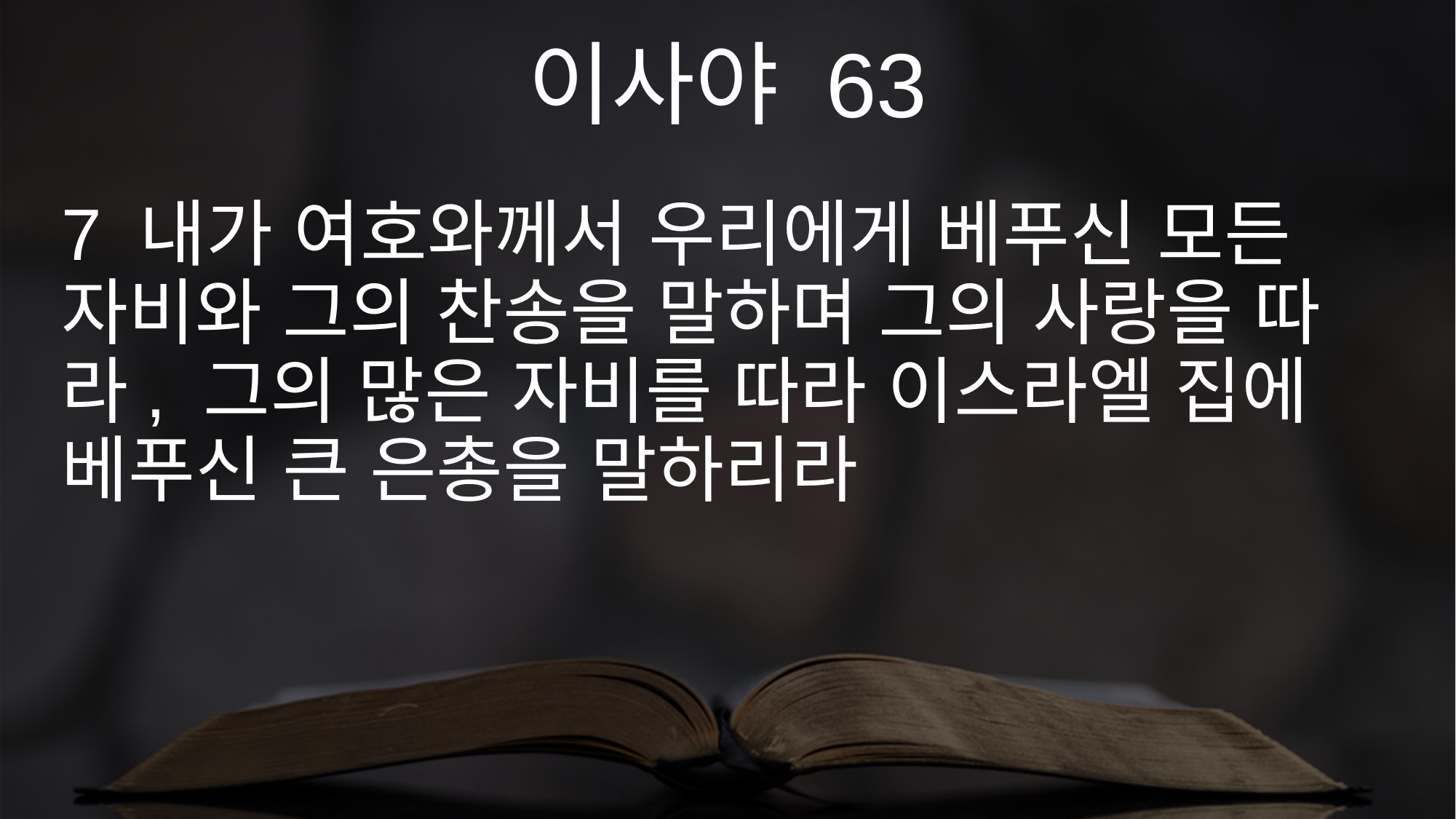

이사야 63
7 내가 여호와께서 우리에게 베푸신 모든 자비와 그의 찬송을 말하며 그의 사랑을 따라, 그의 많은 자비를 따라 이스라엘 집에 베푸신 큰 은총을 말하리라